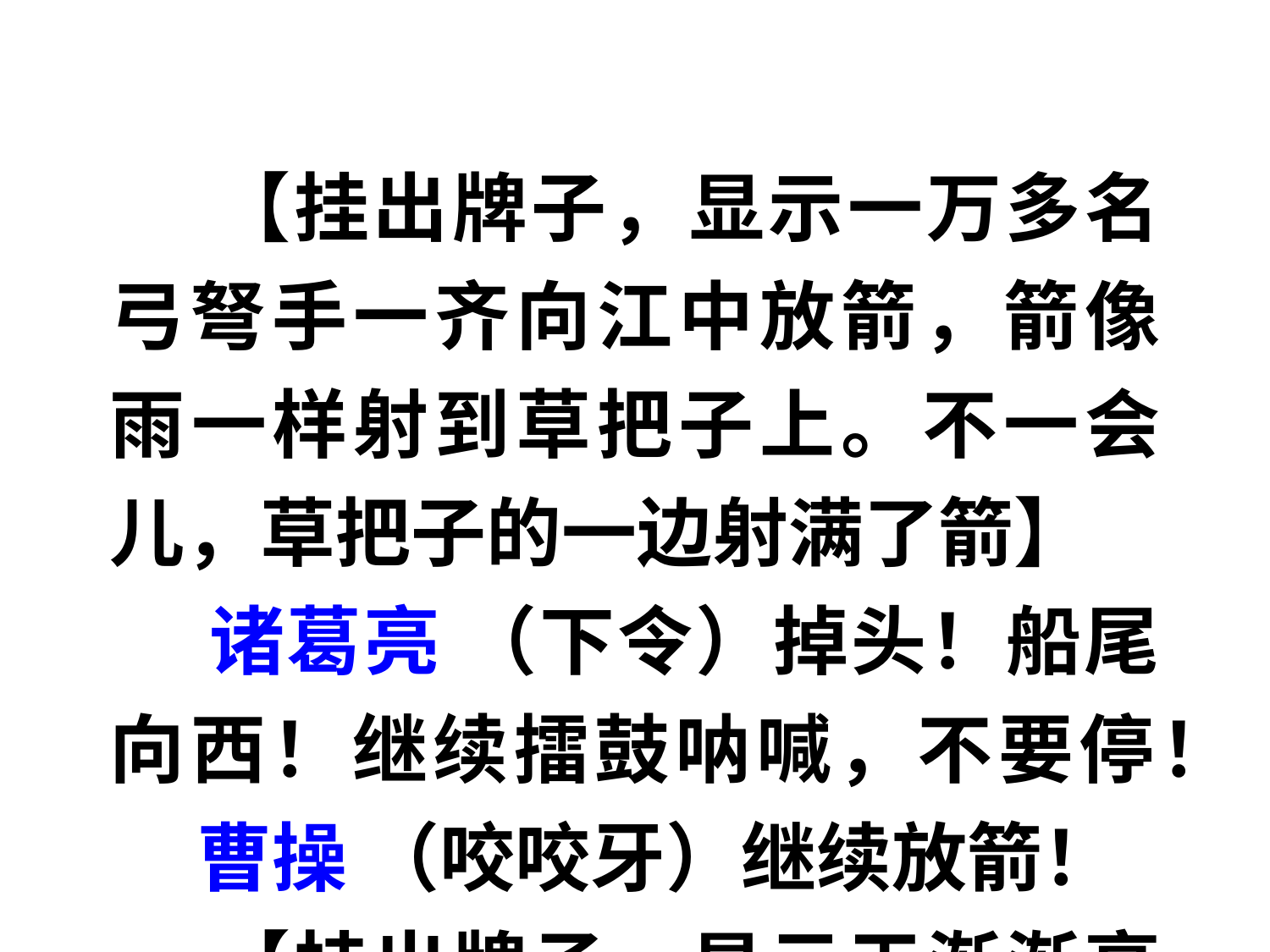

【挂出牌子，显示一万多名弓弩手一齐向江中放箭，箭像雨一样射到草把子上。不一会儿，草把子的一边射满了箭】
    诸葛亮 （下令）掉头！船尾向西！继续擂鼓呐喊，不要停！
    曹操 （咬咬牙）继续放箭！
    【挂出牌子，显示天渐渐亮了，雾还